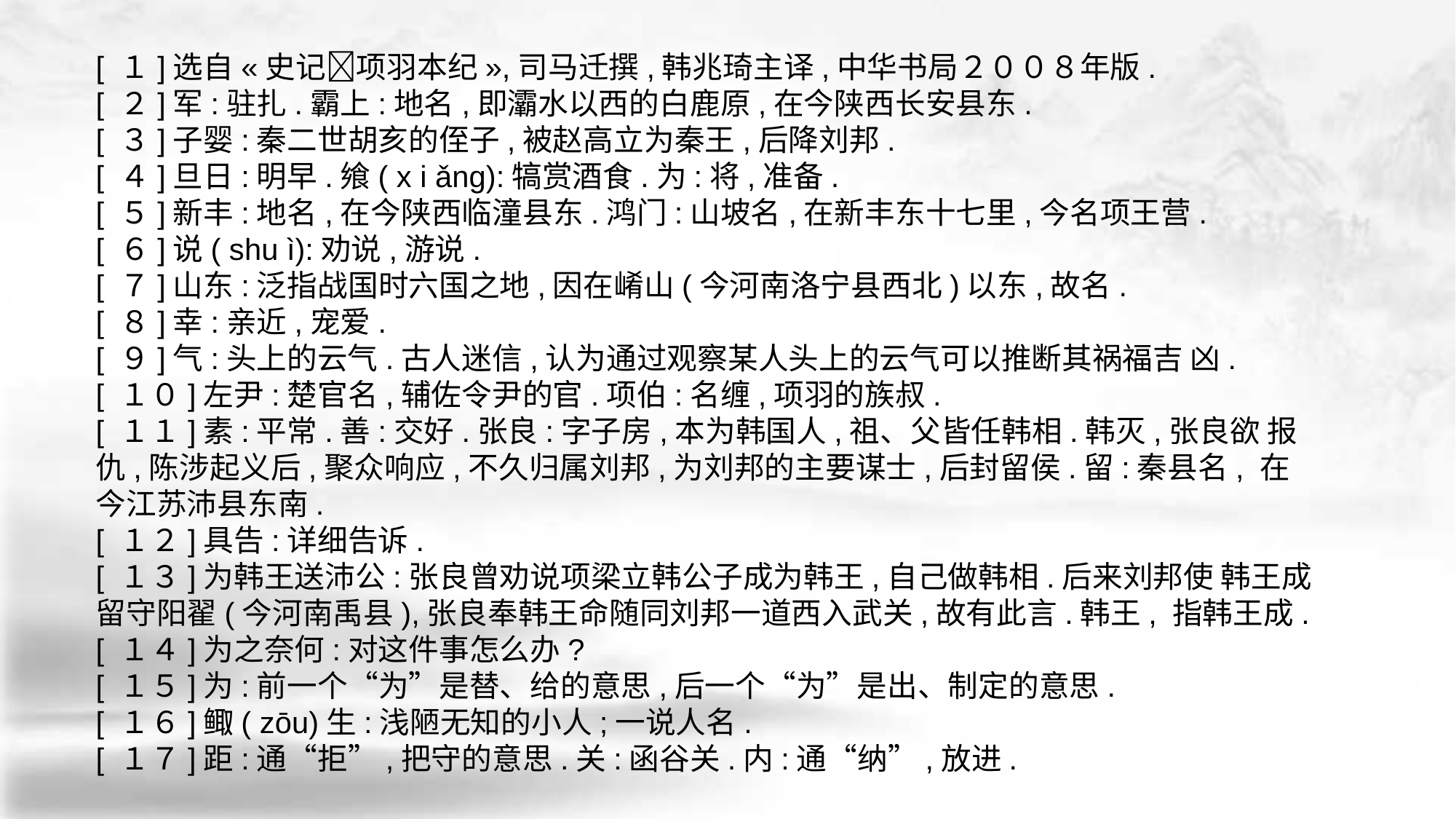

[ １]选自«史记􀅰项羽本纪»,司马迁撰,韩兆琦主译,中华书局２００８年版.
[ ２]军:驻扎.霸上:地名,即灞水以西的白鹿原,在今陕西长安县东.
[ ３]子婴:秦二世胡亥的侄子,被赵高立为秦王,后降刘邦.
[ ４]旦日:明早.飨( x i ǎng):犒赏酒食.为:将,准备.
[ ５]新丰:地名,在今陕西临潼县东.鸿门:山坡名,在新丰东十七里,今名项王营.
[ ６]说( shu ì):劝说,游说.
[ ７]山东:泛指战国时六国之地,因在崤山(今河南洛宁县西北)以东,故名.
[ ８]幸:亲近,宠爱.
[ ９]气:头上的云气.古人迷信,认为通过观察某人头上的云气可以推断其祸福吉 凶.
[ １０]左尹:楚官名,辅佐令尹的官.项伯:名缠,项羽的族叔.
[ １１]素:平常.善:交好.张良:字子房,本为韩国人,祖、父皆任韩相.韩灭,张良欲 报仇,陈涉起义后,聚众响应,不久归属刘邦,为刘邦的主要谋士,后封留侯.留:秦县名, 在今江苏沛县东南.
[ １２]具告:详细告诉.
[ １３]为韩王送沛公:张良曾劝说项梁立韩公子成为韩王,自己做韩相.后来刘邦使 韩王成留守阳翟(今河南禹县),张良奉韩王命随同刘邦一道西入武关,故有此言.韩王, 指韩王成. [ １４]为之奈何:对这件事怎么办?
[ １５]为:前一个“为”是替、给的意思,后一个“为”是出、制定的意思.
[ １６]鲰( zōu)生:浅陋无知的小人;一说人名.
[ １７]距:通“拒”,把守的意思.关:函谷关.内:通“纳”,放进.